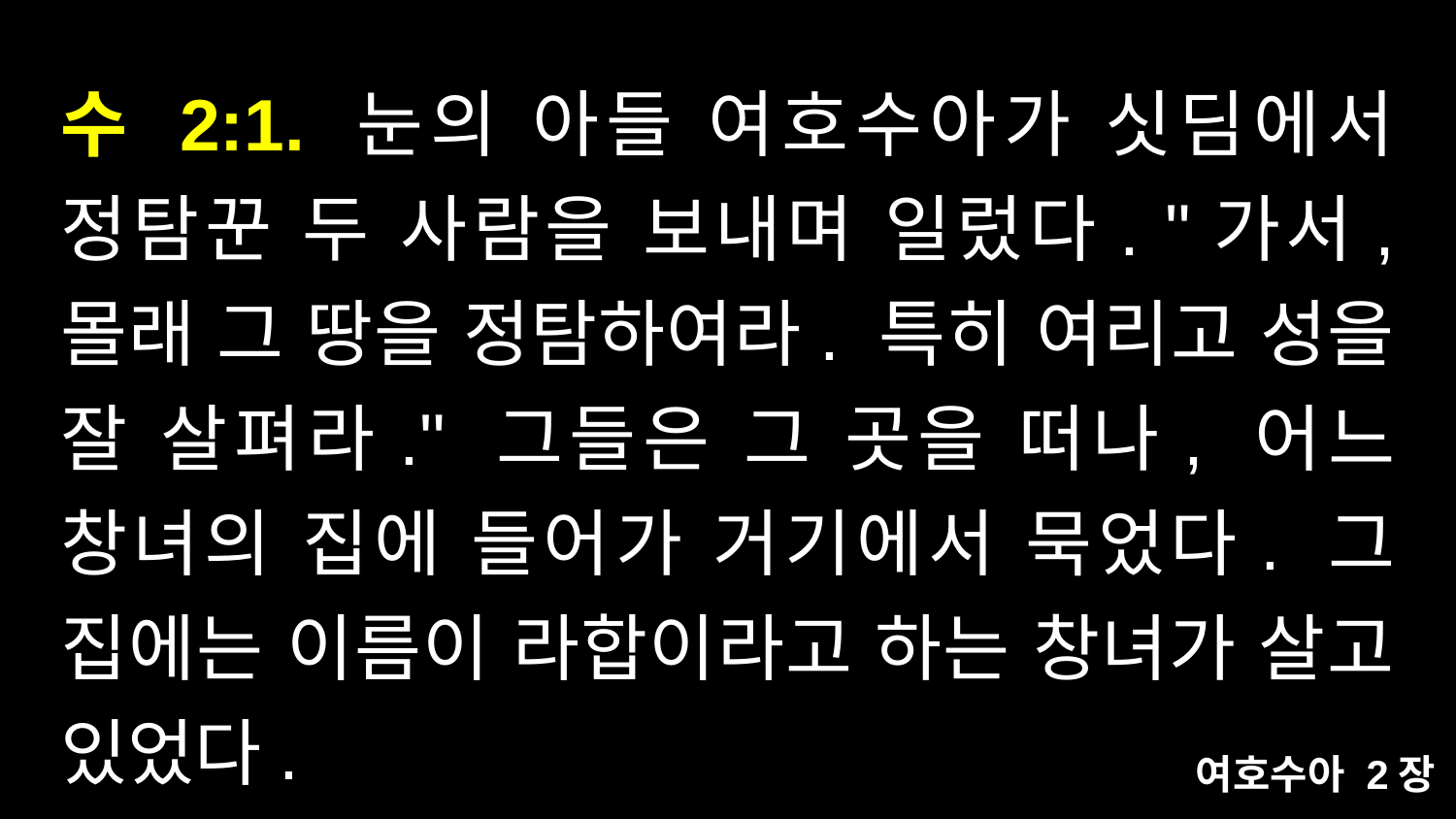

# 수 2:1. 눈의 아들 여호수아가 싯딤에서 정탐꾼 두 사람을 보내며 일렀다. "가서, 몰래 그 땅을 정탐하여라. 특히 여리고 성을 잘 살펴라." 그들은 그 곳을 떠나, 어느 창녀의 집에 들어가 거기에서 묵었다. 그 집에는 이름이 라합이라고 하는 창녀가 살고 있었다.
여호수아 2장